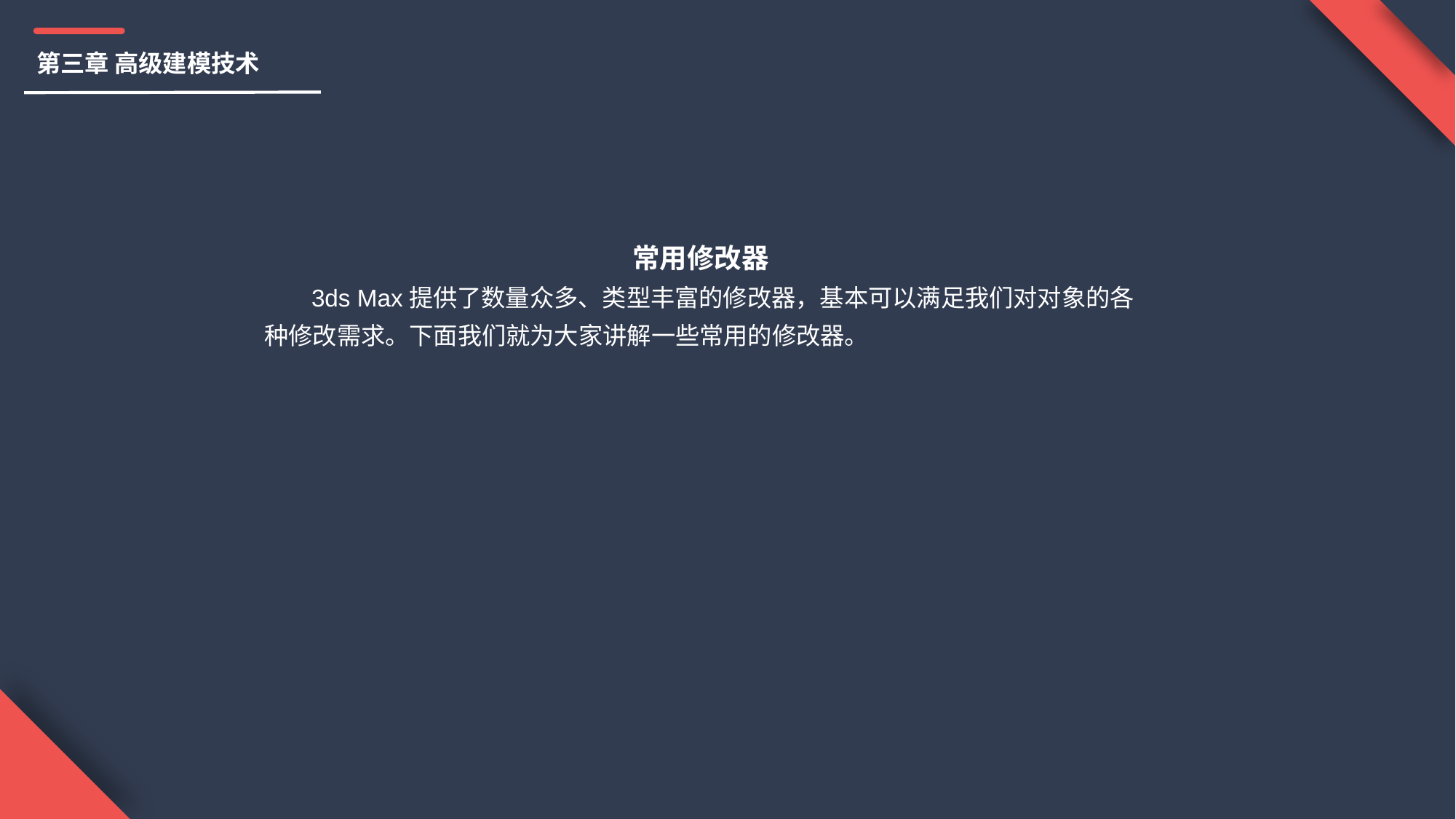

第三章 高级建模技术
常用修改器
       3ds Max提供了数量众多、类型丰富的修改器，基本可以满足我们对对象的各种修改需求。下面我们就为大家讲解一些常用的修改器。